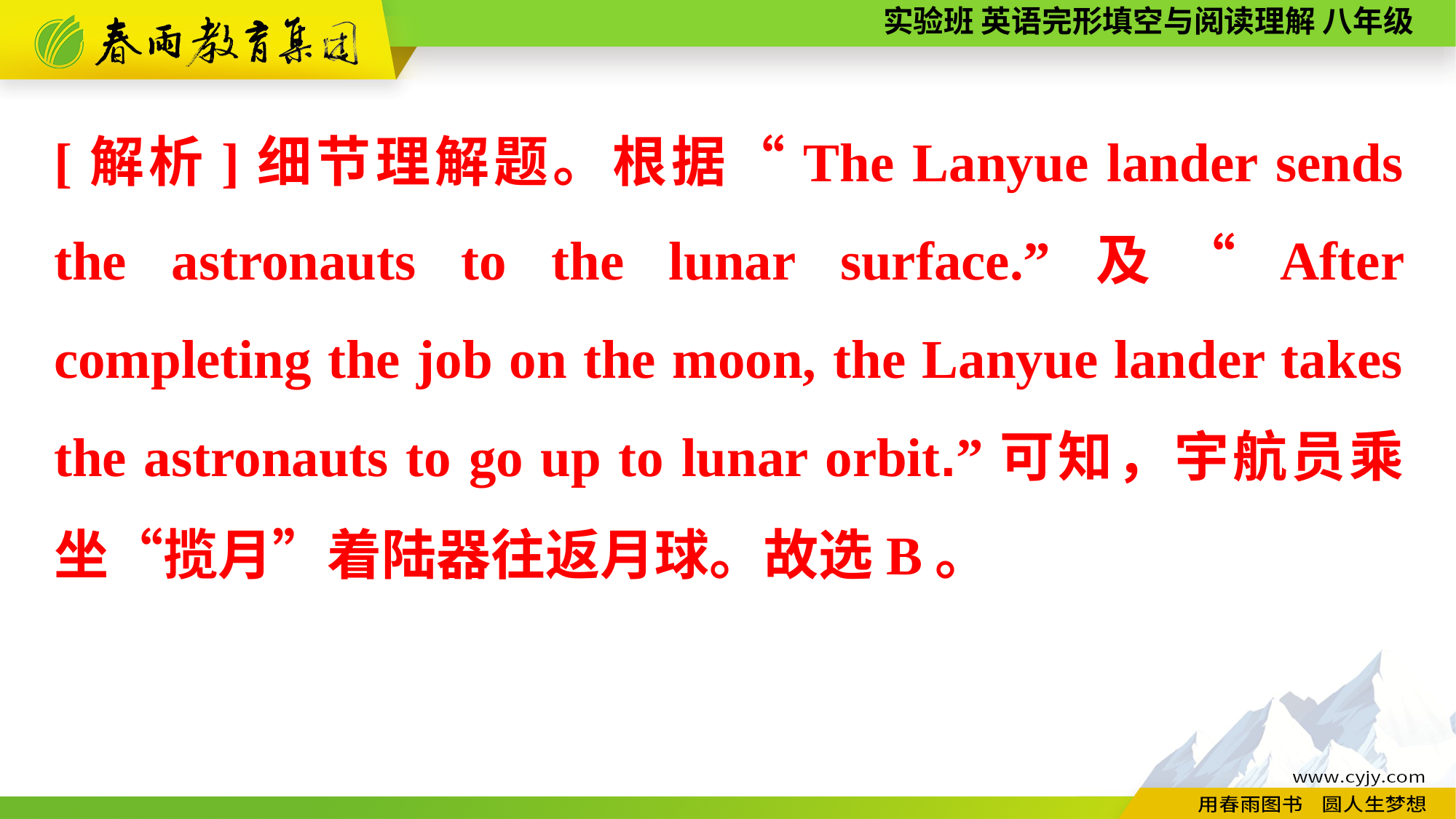

[解析]细节理解题。根据“The Lanyue lander sends the astronauts to the lunar surface.”及“After completing the job on the moon, the Lanyue lander takes the astronauts to go up to lunar orbit.”可知，宇航员乘坐“揽月”着陆器往返月球。故选B。